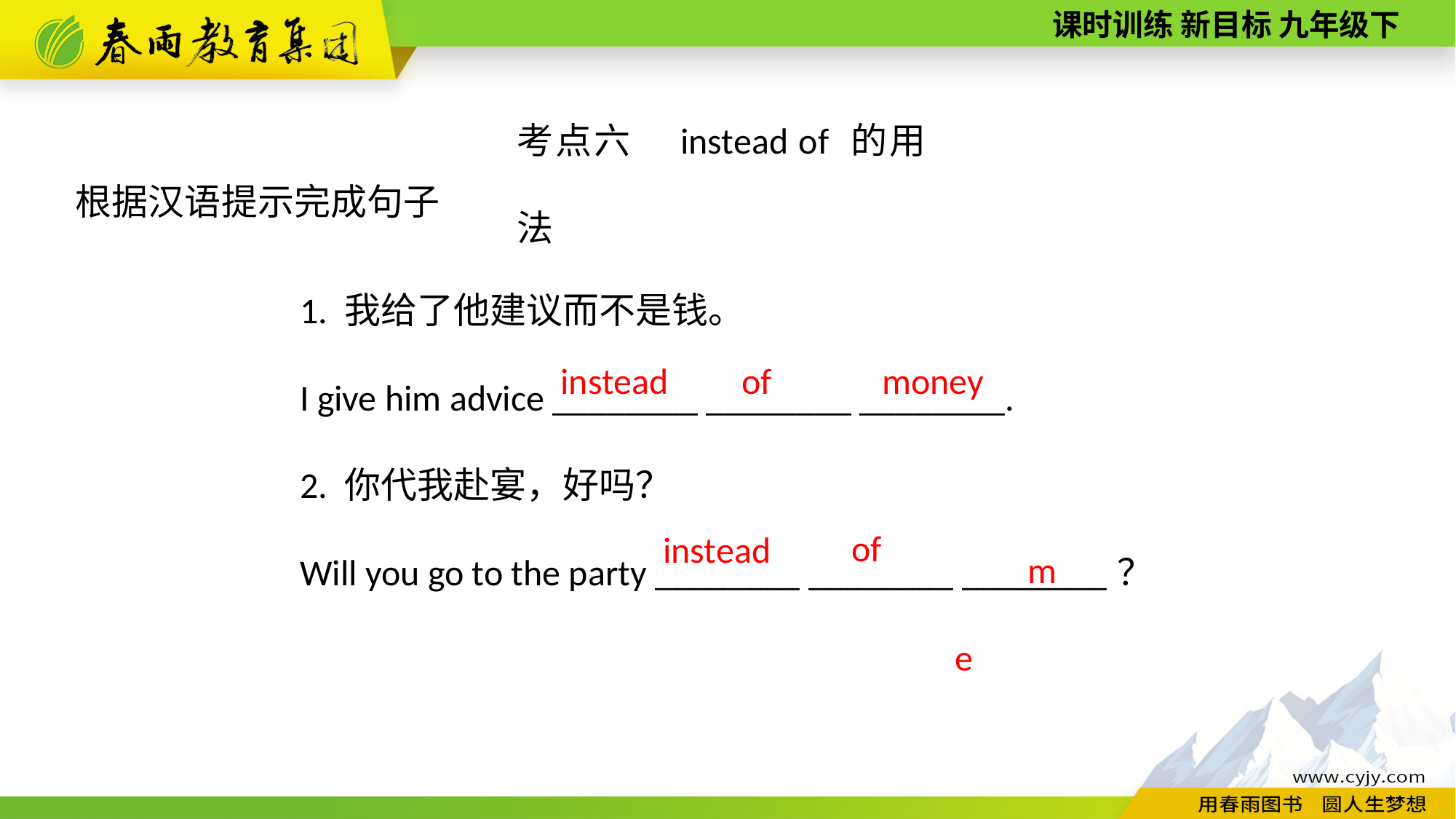

考点六　instead of 的用法
根据汉语提示完成句子
1. 我给了他建议而不是钱。
I give him advice ________ ________ ________.
2. 你代我赴宴，好吗？
Will you go to the party ________ ________ ________？
instead
of
money
me
of
instead